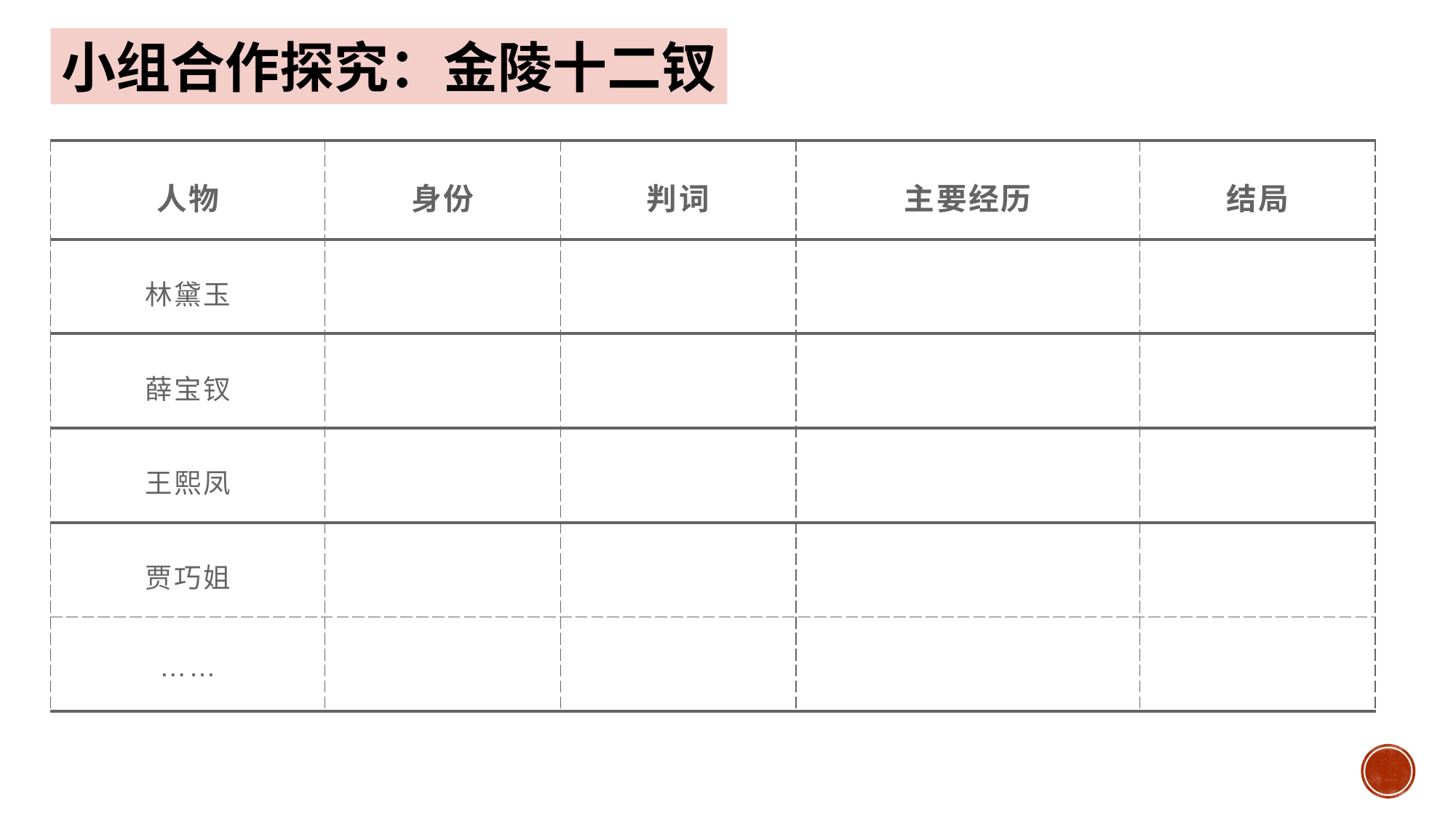

小组合作探究：金陵十二钗
| 人物 | 身份 | 判词 | 主要经历 | 结局 |
| --- | --- | --- | --- | --- |
| 林黛玉 |  |  |  |  |
| 薛宝钗 |  |  |  |  |
| 王熙凤 |  |  |  |  |
| 贾巧姐 |  |  |  |  |
| …… |  |  |  |  |